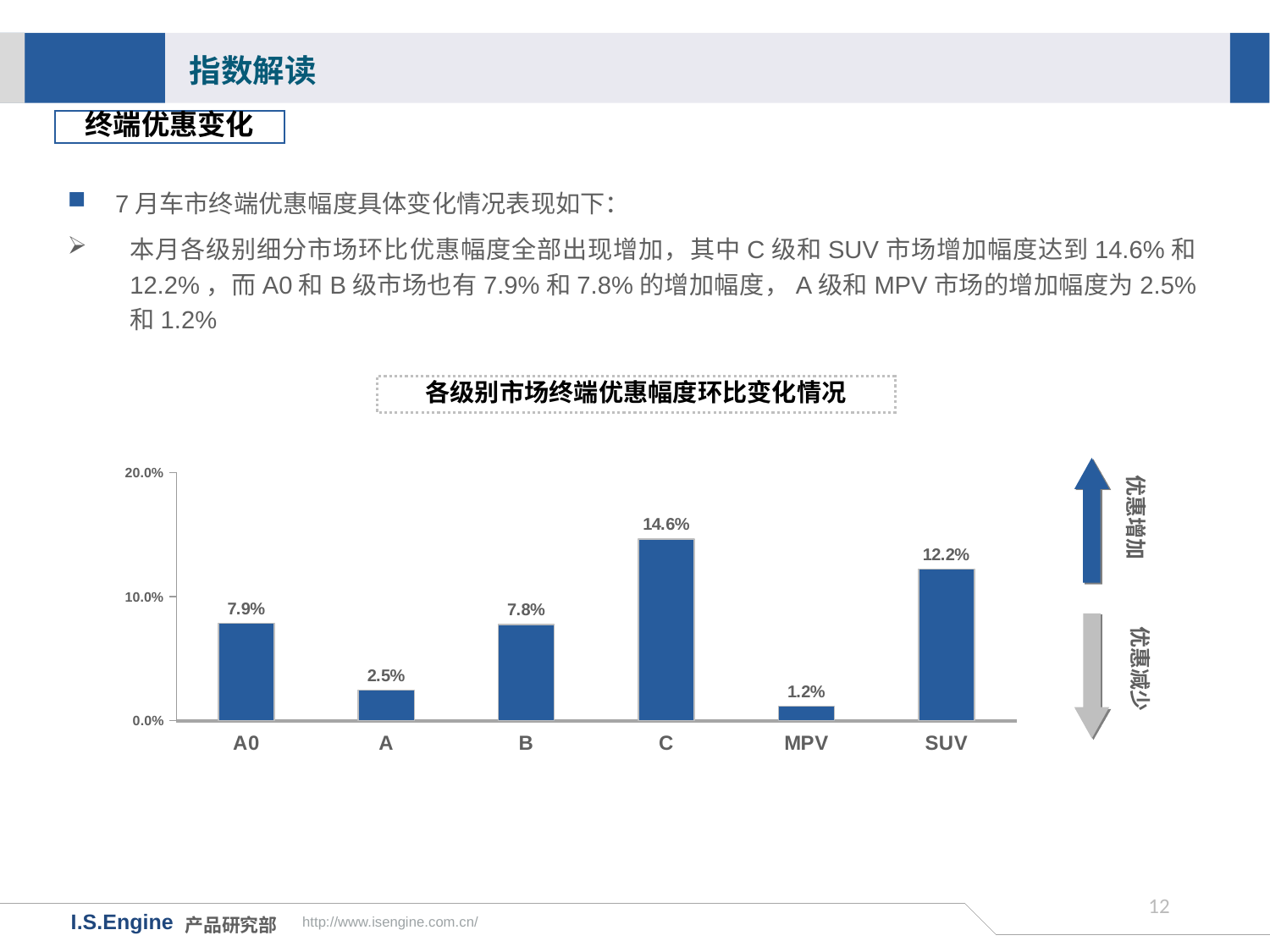

指数解读
终端优惠变化
7月车市终端优惠幅度具体变化情况表现如下：
本月各级别细分市场环比优惠幅度全部出现增加，其中C级和SUV市场增加幅度达到14.6%和12.2%，而A0和B级市场也有7.9%和7.8%的增加幅度，A级和MPV市场的增加幅度为2.5%和1.2%
各级别市场终端优惠幅度环比变化情况

### Chart

| Category | 环比变化 |
|---|---|
| A0 | 0.07866553716618974 |
| A | 0.024554000270103016 |
| B | 0.0775885013975337 |
| C | 0.14631715054013528 |
| MPV | 0.011599694282067308 |
| SUV | 0.12227801499041147 |
优惠增加

优惠减少

12